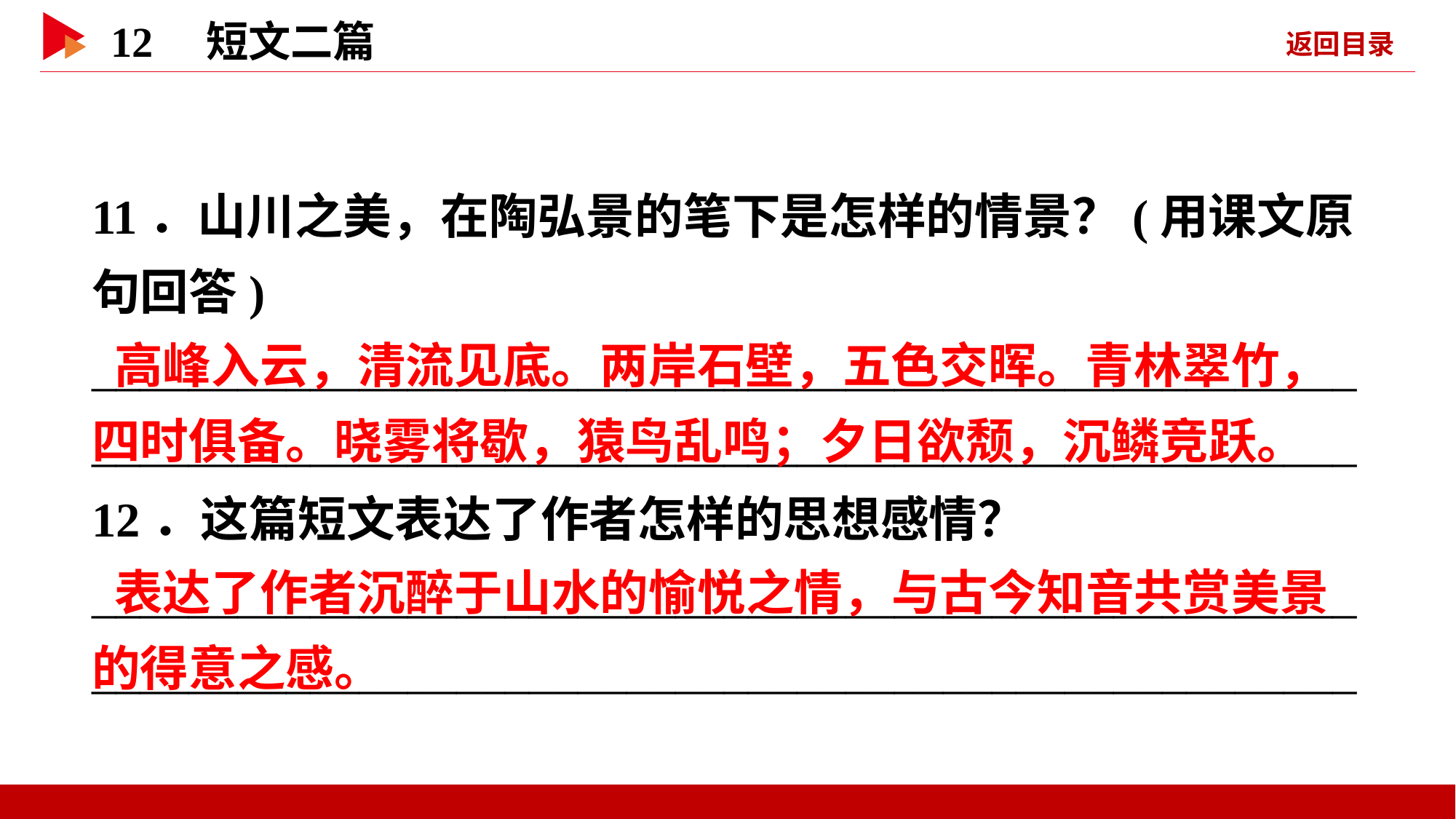

11．山川之美，在陶弘景的笔下是怎样的情景？(用课文原句回答)
________________________________________________________________________________________________________
12．这篇短文表达了作者怎样的思想感情？
________________________________________________________________________________________________________
 高峰入云，清流见底。两岸石壁，五色交晖。青林翠竹，四时俱备。晓雾将歇，猿鸟乱鸣；夕日欲颓，沉鳞竞跃。
 表达了作者沉醉于山水的愉悦之情，与古今知音共赏美景的得意之感。